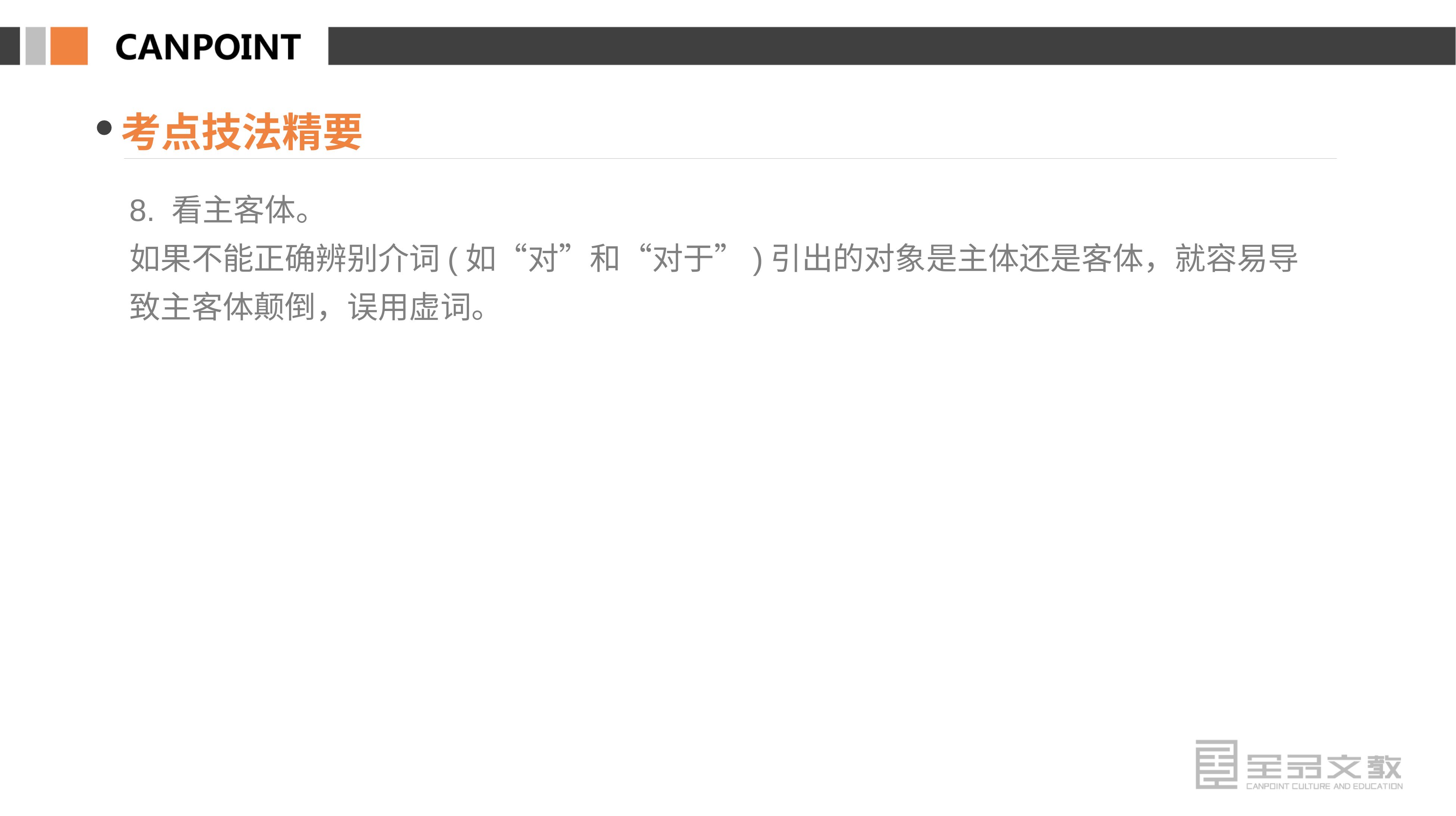

考点技法精要

8. 看主客体。
如果不能正确辨别介词(如“对”和“对于”)引出的对象是主体还是客体，就容易导致主客体颠倒，误用虚词。